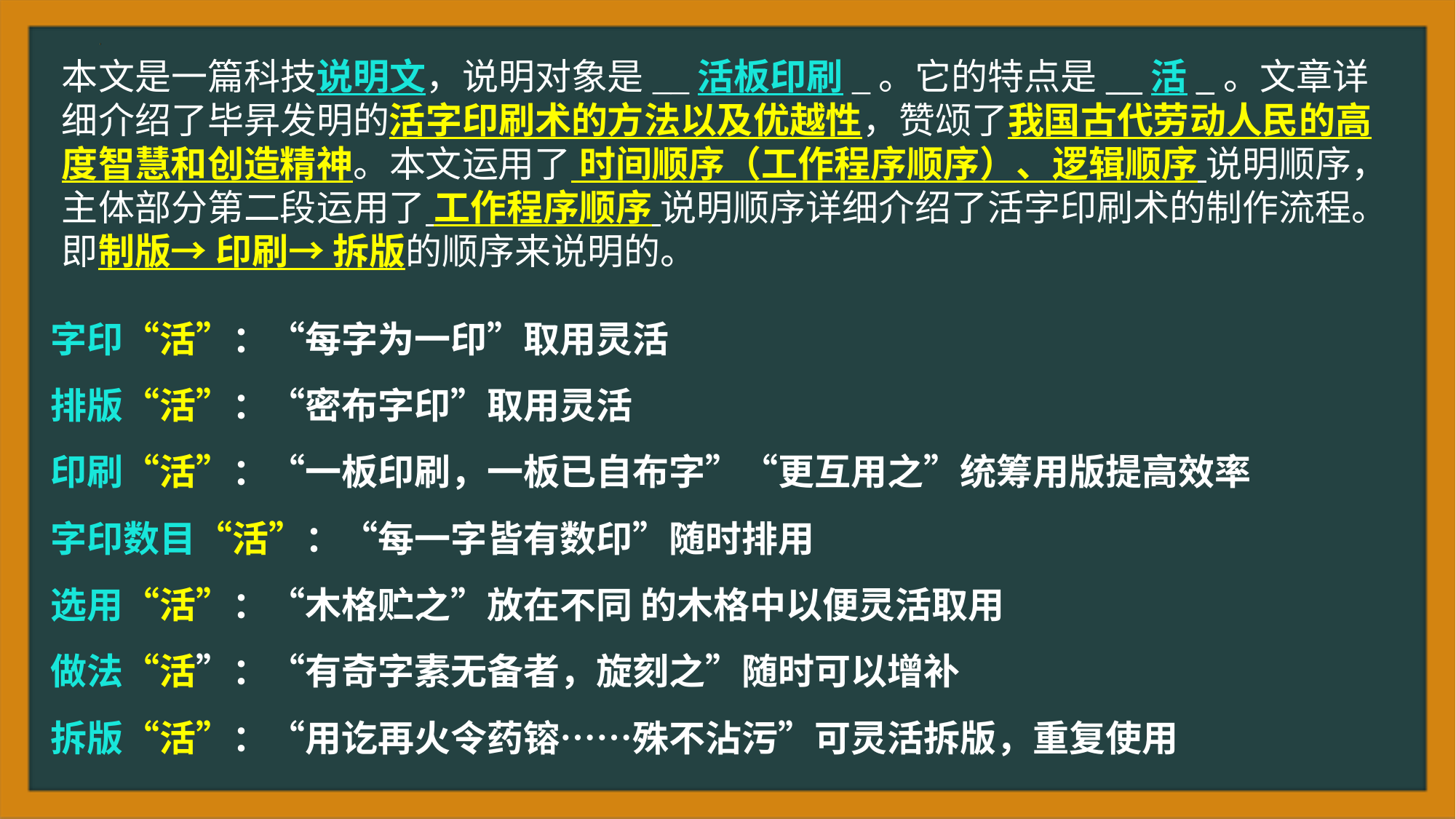

本文是一篇科技说明文，说明对象是__活板印刷_。它的特点是__活_。文章详细介绍了毕昇发明的活字印刷术的方法以及优越性，赞颂了我国古代劳动人民的高度智慧和创造精神。本文运用了 时间顺序（工作程序顺序）、逻辑顺序 说明顺序，主体部分第二段运用了 工作程序顺序 说明顺序详细介绍了活字印刷术的制作流程。即制版→ 印刷→ 拆版的顺序来说明的。
字印“活”：“每字为一印”取用灵活
排版“活”：“密布字印”取用灵活
印刷“活”：“一板印刷，一板已自布字”“更互用之”统筹用版提高效率
字印数目“活”：“每一字皆有数印”随时排用
选用“活”：“木格贮之”放在不同 的木格中以便灵活取用
做法“活”：“有奇字素无备者，旋刻之”随时可以增补
拆版“活”：“用讫再火令药镕……殊不沾污”可灵活拆版，重复使用